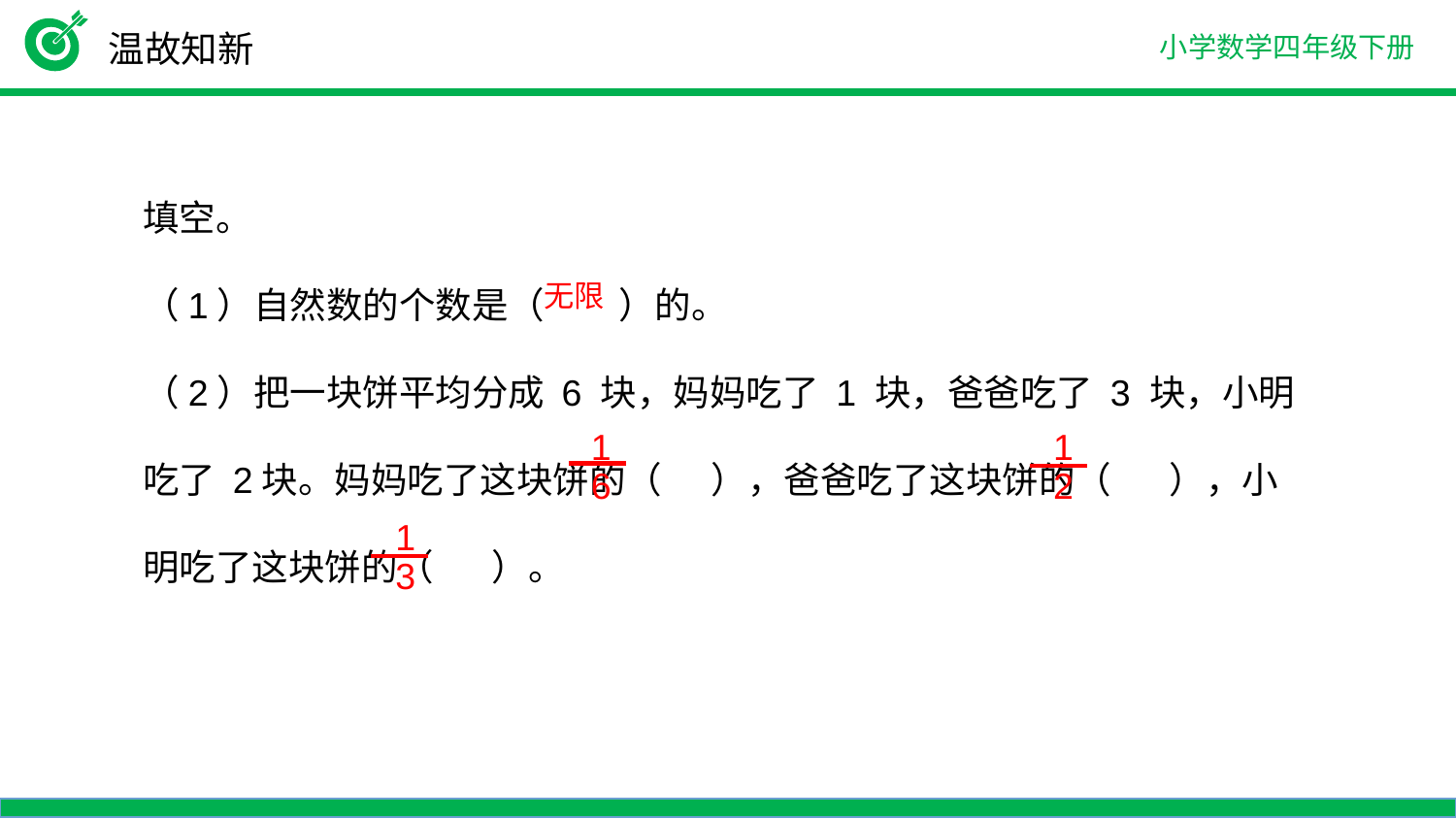

温故知新
填空。
（1）自然数的个数是（         ）的。
（2）把一块饼平均分成 6 块，妈妈吃了 1 块，爸爸吃了 3 块，小明吃了 2块。妈妈吃了这块饼的（      ），爸爸吃了这块饼的（       ），小明吃了这块饼的（       ）。
无限
1
6
1
2
1
3